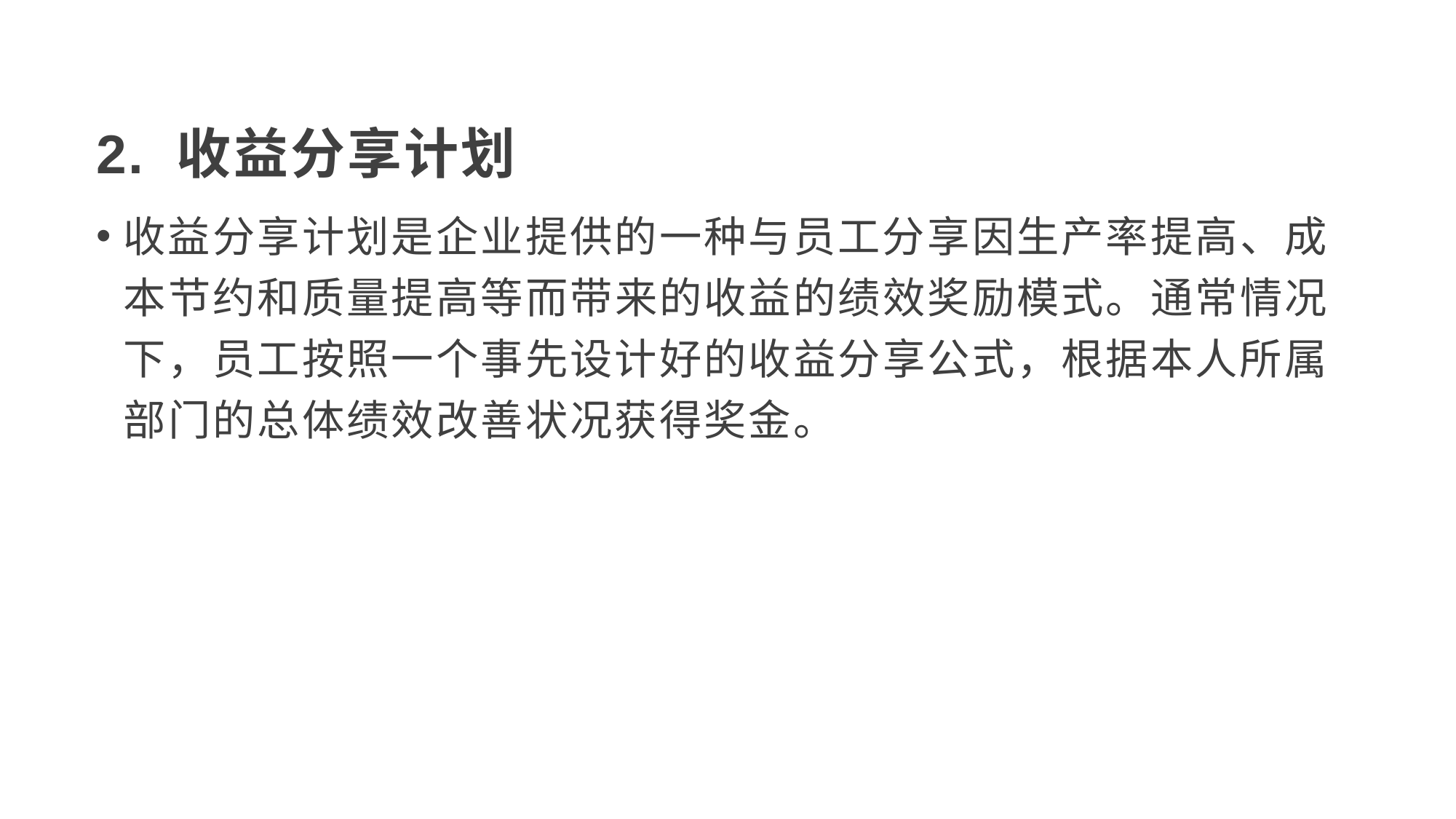

#
2. 收益分享计划
收益分享计划是企业提供的一种与员工分享因生产率提高、成本节约和质量提高等而带来的收益的绩效奖励模式。通常情况下，员工按照一个事先设计好的收益分享公式，根据本人所属部门的总体绩效改善状况获得奖金。